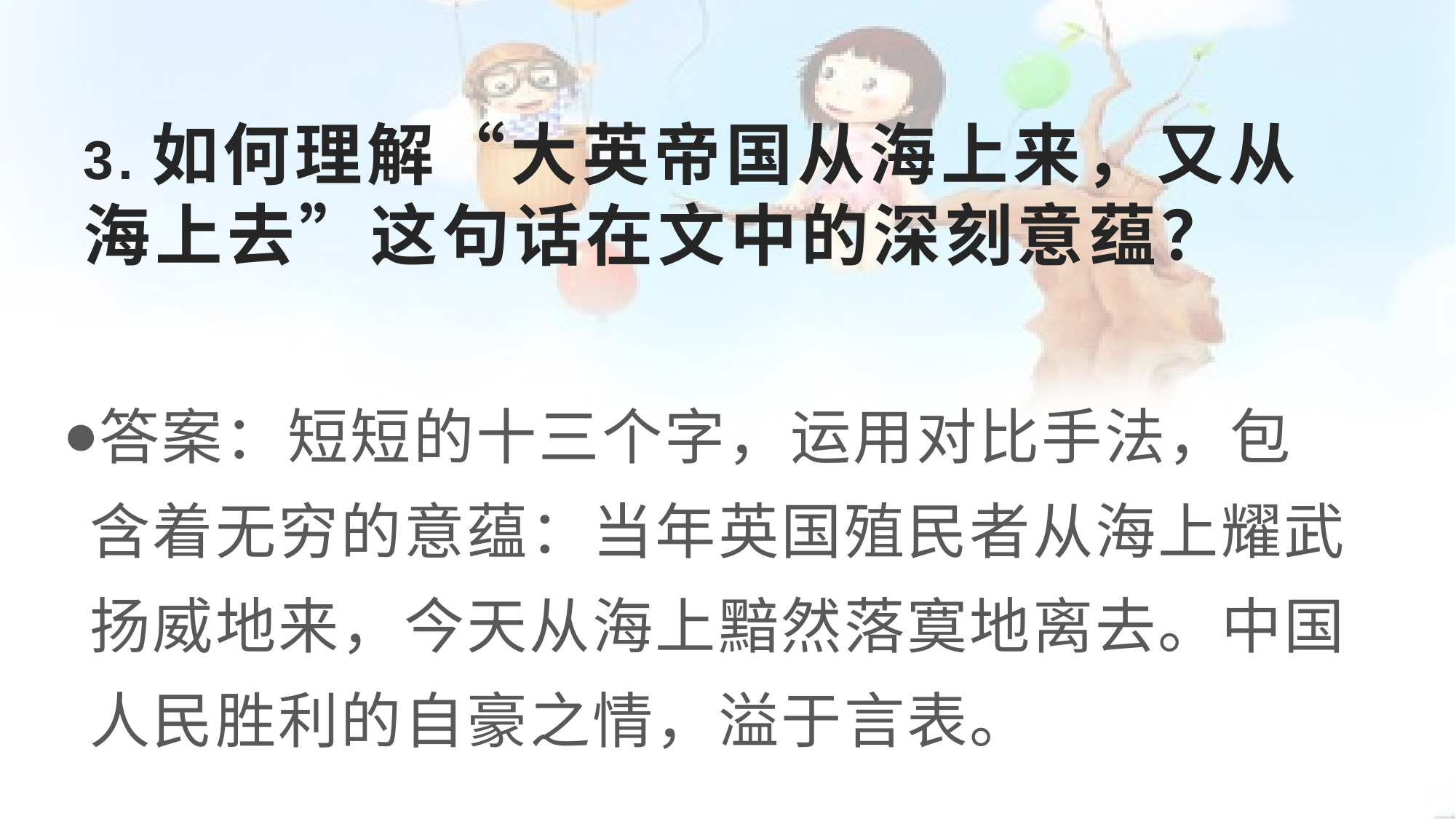

# 3.如何理解“大英帝国从海上来，又从海上去”这句话在文中的深刻意蕴？
答案：短短的十三个字，运用对比手法，包含着无穷的意蕴：当年英国殖民者从海上耀武扬威地来，今天从海上黯然落寞地离去。中国人民胜利的自豪之情，溢于言表。